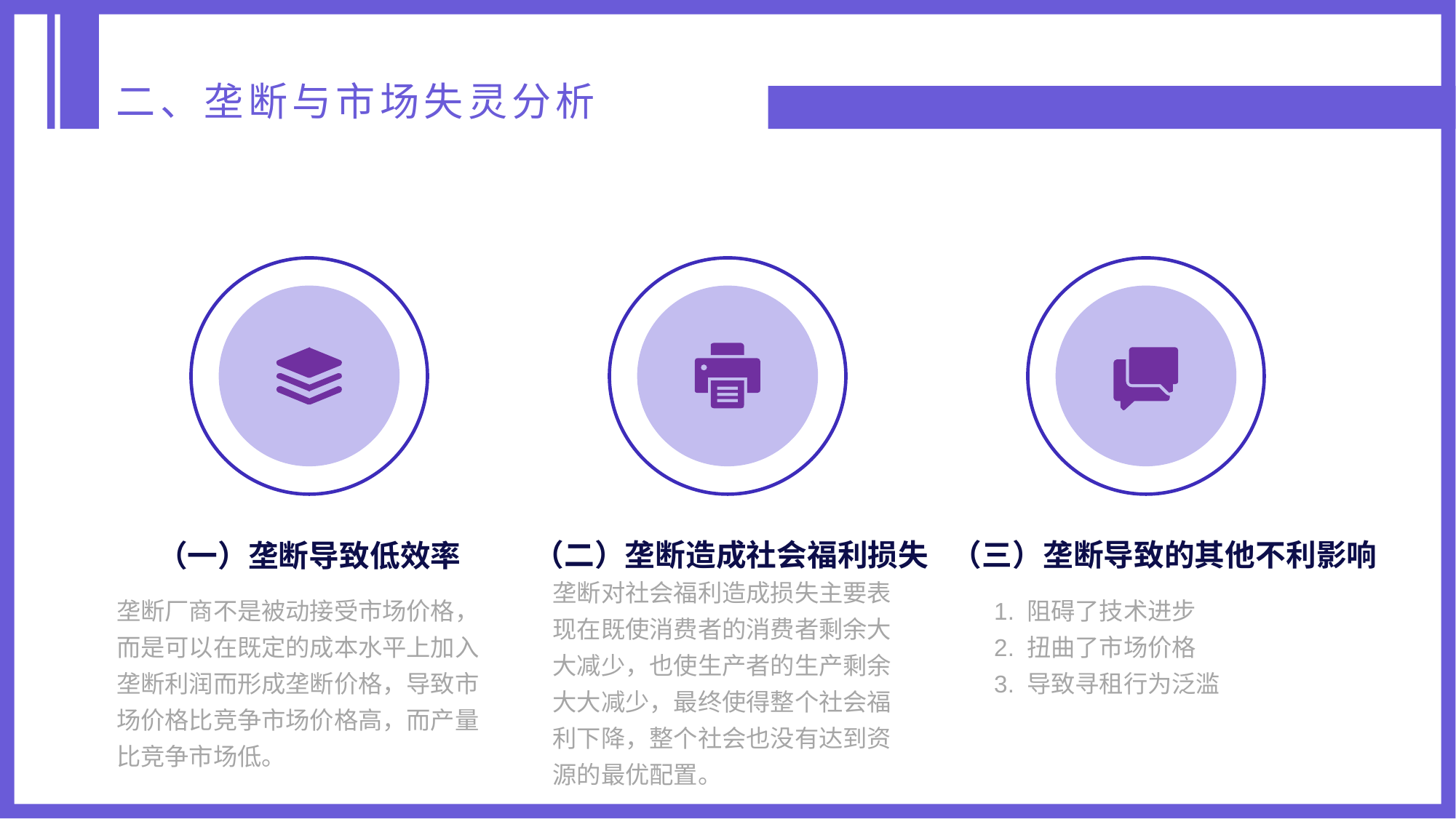

二、垄断与市场失灵分析

（二）垄断造成社会福利损失
垄断对社会福利造成损失主要表现在既使消费者的消费者剩余大大减少，也使生产者的生产剩余大大减少，最终使得整个社会福利下降，整个社会也没有达到资源的最优配置。
（三）垄断导致的其他不利影响
1. 阻碍了技术进步
2. 扭曲了市场价格
3. 导致寻租行为泛滥
（一）垄断导致低效率
垄断厂商不是被动接受市场价格，而是可以在既定的成本水平上加入垄断利润而形成垄断价格，导致市场价格比竞争市场价格高，而产量比竞争市场低。